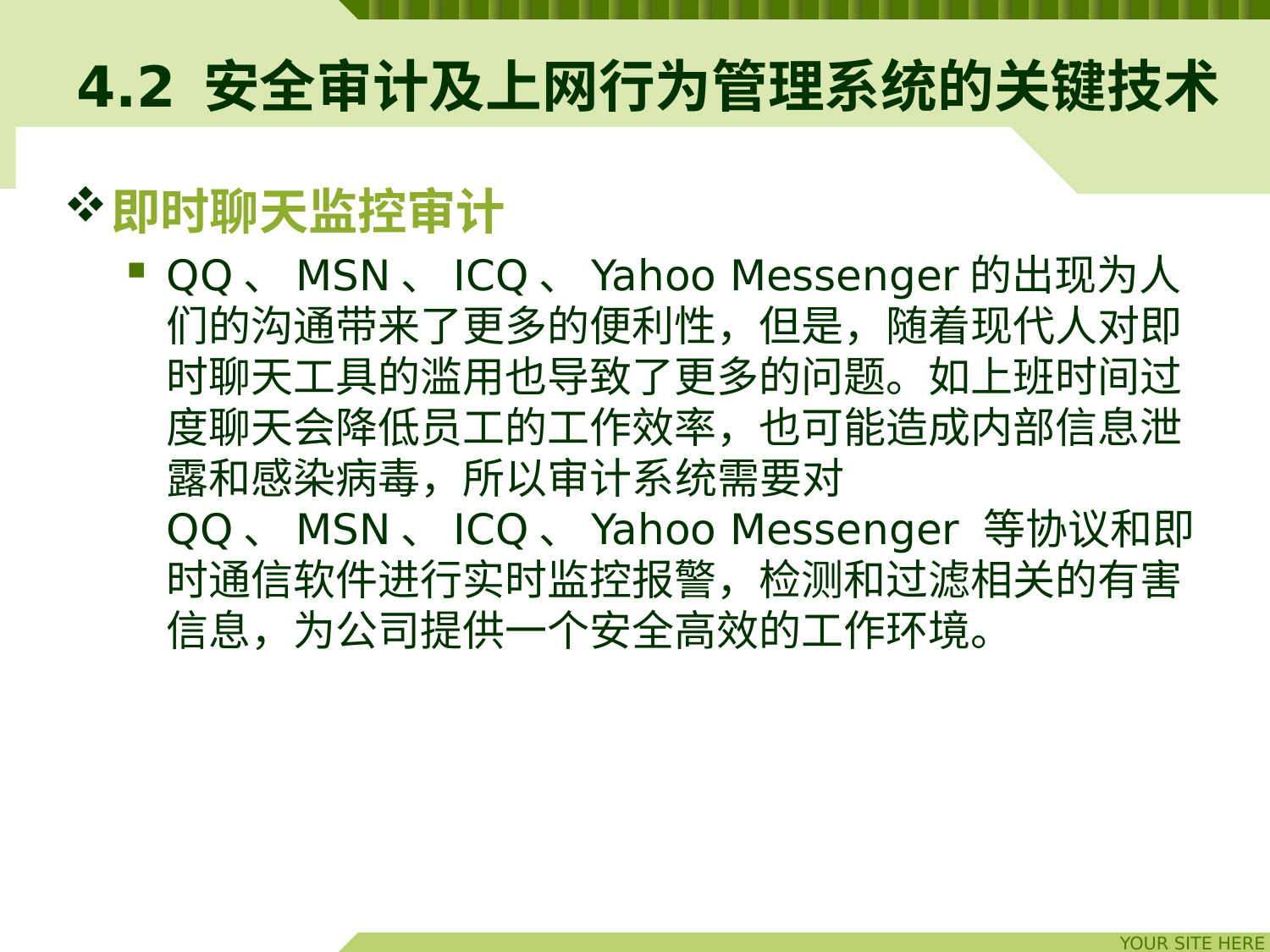

# 4.2	安全审计及上网行为管理系统的关键技术
即时聊天监控审计
QQ、MSN、ICQ、Yahoo Messenger的出现为人们的沟通带来了更多的便利性，但是，随着现代人对即时聊天工具的滥用也导致了更多的问题。如上班时间过度聊天会降低员工的工作效率，也可能造成内部信息泄露和感染病毒，所以审计系统需要对QQ、MSN、ICQ、Yahoo Messenger 等协议和即时通信软件进行实时监控报警，检测和过滤相关的有害信息，为公司提供一个安全高效的工作环境。